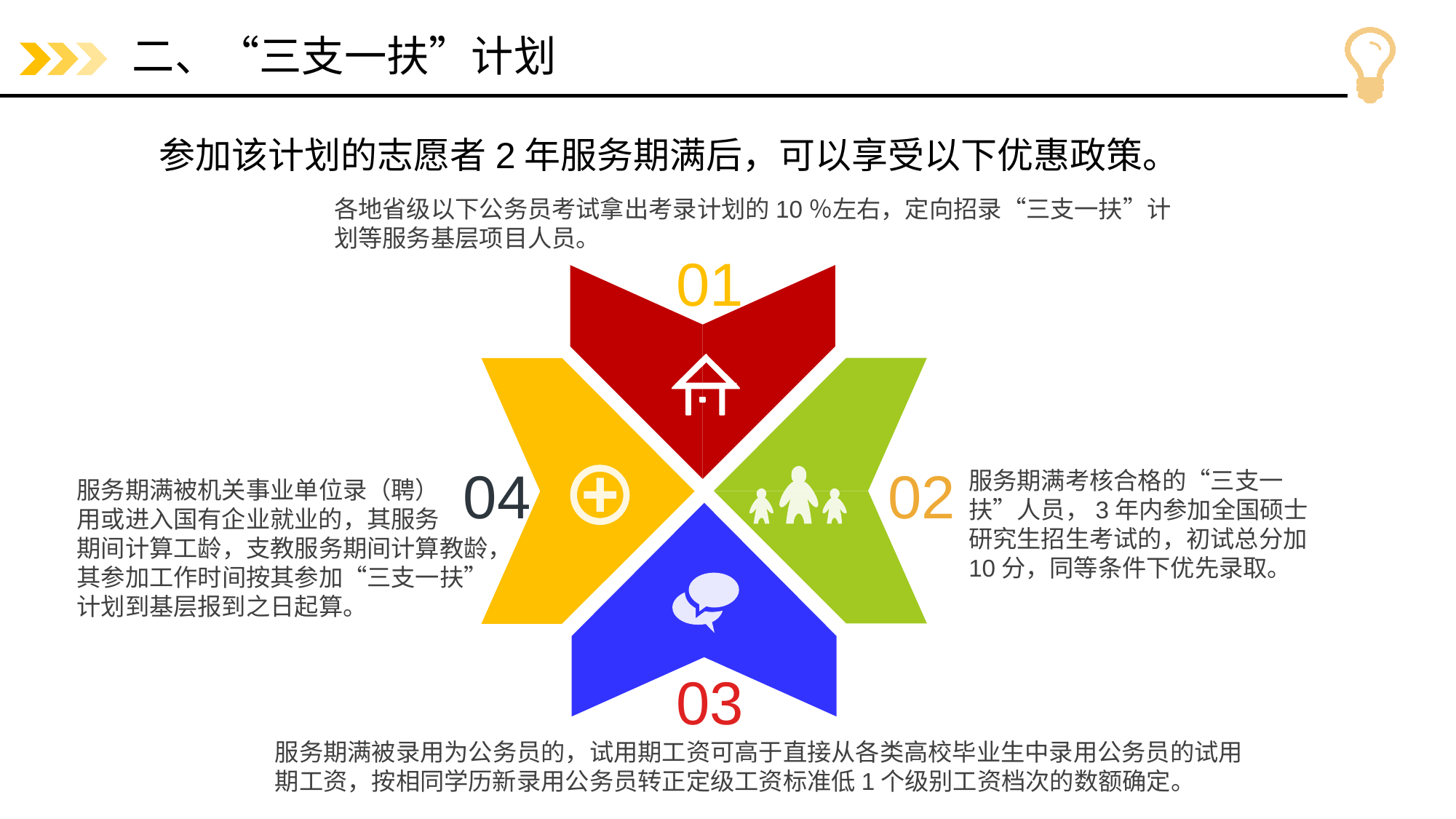

18
# 二、“三支一扶”计划
参加该计划的志愿者2年服务期满后，可以享受以下优惠政策。
各地省级以下公务员考试拿出考录计划的10％左右，定向招录“三支一扶”计
划等服务基层项目人员。
01

04
02
服务期满考核合格的“三支一扶”人员，3年内参加全国硕士研究生招生考试的，初试总分加10分，同等条件下优先录取。

服务期满被机关事业单位录（聘）
用或进入国有企业就业的，其服务
期间计算工龄，支教服务期间计算教龄，
其参加工作时间按其参加“三支一扶”
计划到基层报到之日起算。

03
服务期满被录用为公务员的，试用期工资可高于直接从各类高校毕业生中录用公务员的试用期工资，按相同学历新录用公务员转正定级工资标准低1个级别工资档次的数额确定。